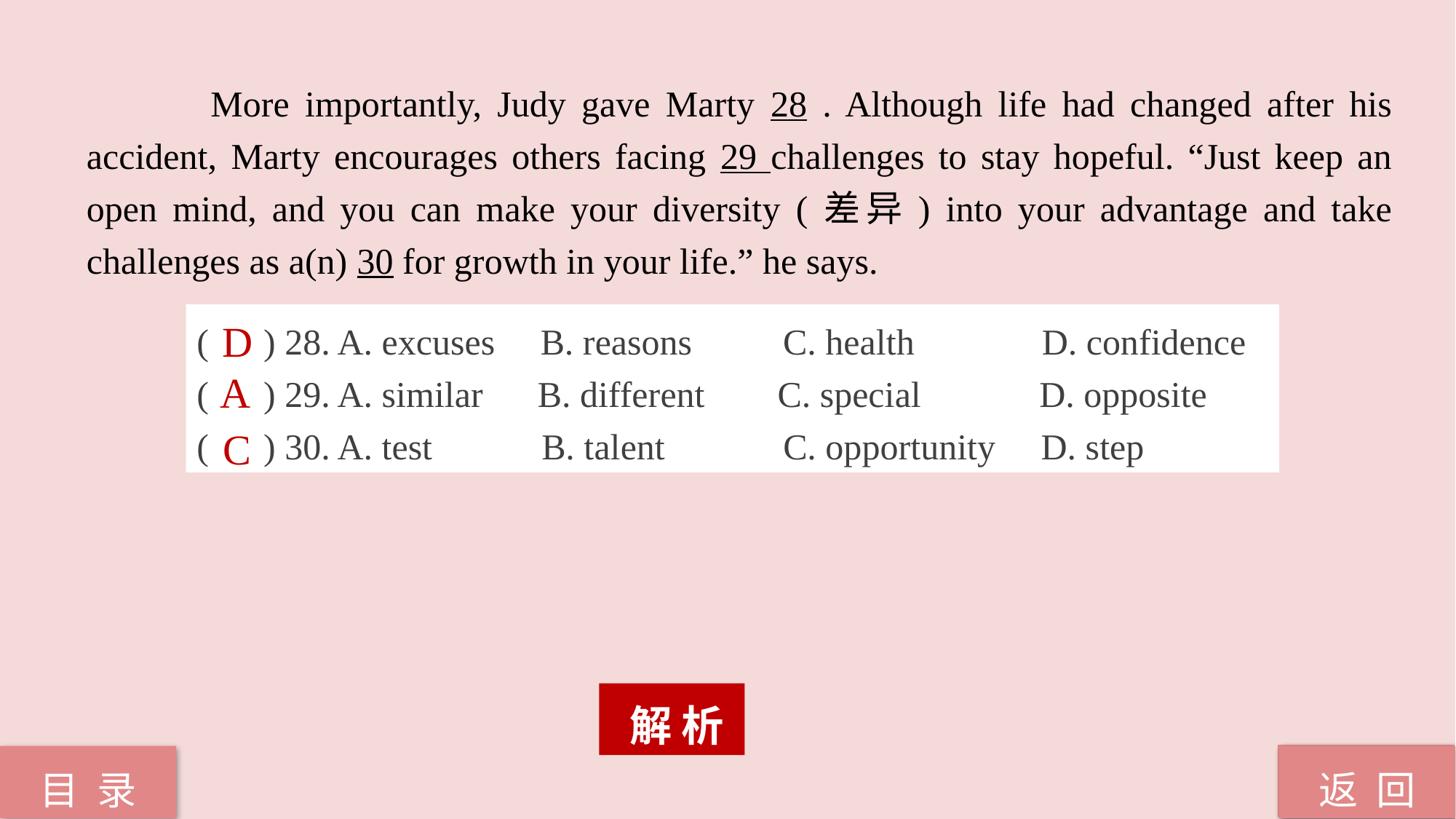

More importantly, Judy gave Marty 28 . Although life had changed after his accident, Marty encourages others facing 29 challenges to stay hopeful. “Just keep an open mind, and you can make your diversity (差异) into your advantage and take challenges as a(n) 30 for growth in your life.” he says.
(      ) 28. A. excuses     B. reasons          C. health              D. confidence
(      ) 29. A. similar      B. different        C. special             D. opposite
(      ) 30. A. test            B. talent             C. opportunity     D. step
D
A
C
 解 析
返  回